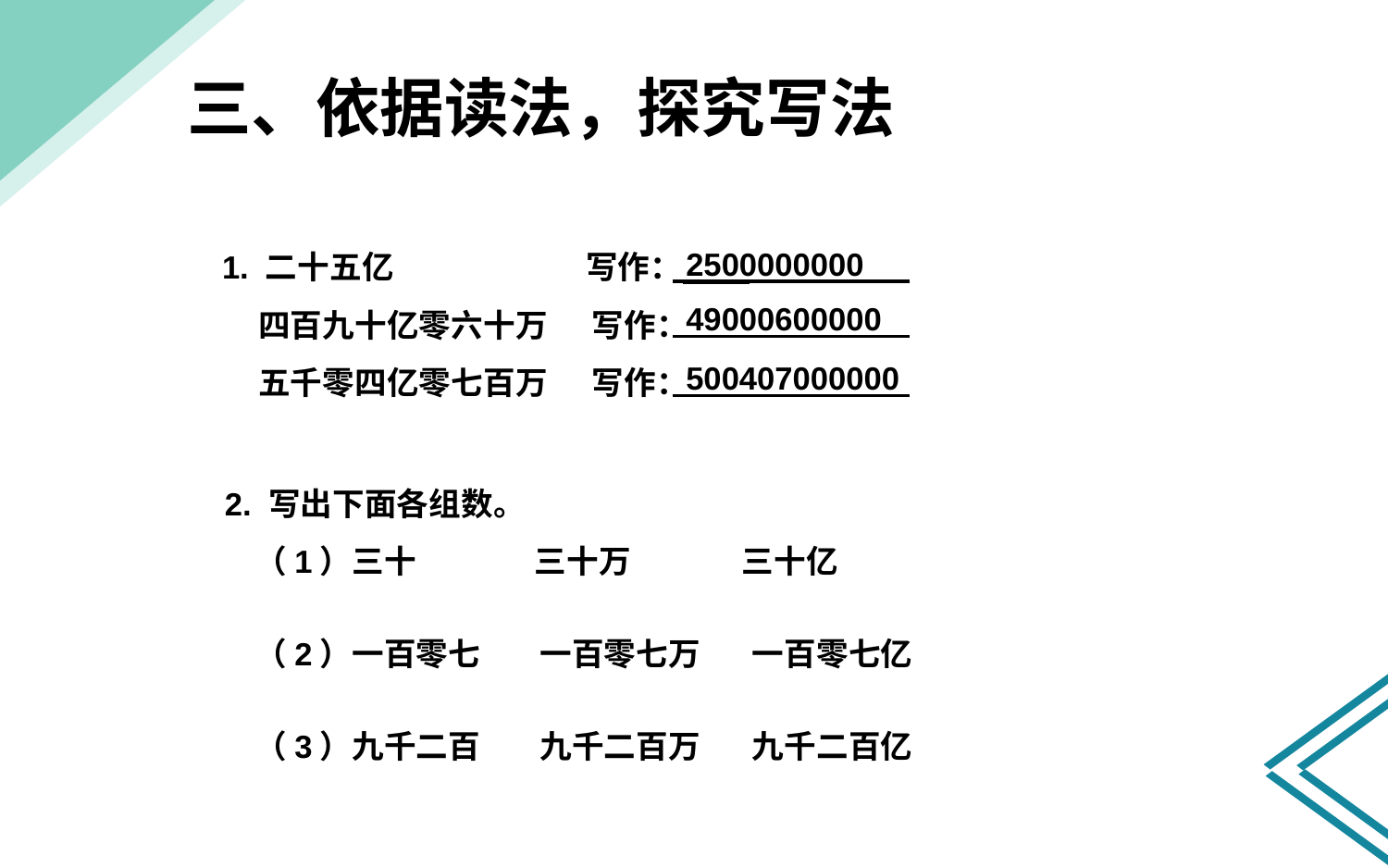

三、依据读法，探究写法
1. 二十五亿                          写作：
     四百九十亿零六十万      写作：
     五千零四亿零七百万      写作：
2500000000
49000600000
500407000000
2. 写出下面各组数。
   （1）三十                三十万               三十亿

   （2）一百零七        一百零七万       一百零七亿

   （3）九千二百        九千二百万       九千二百亿